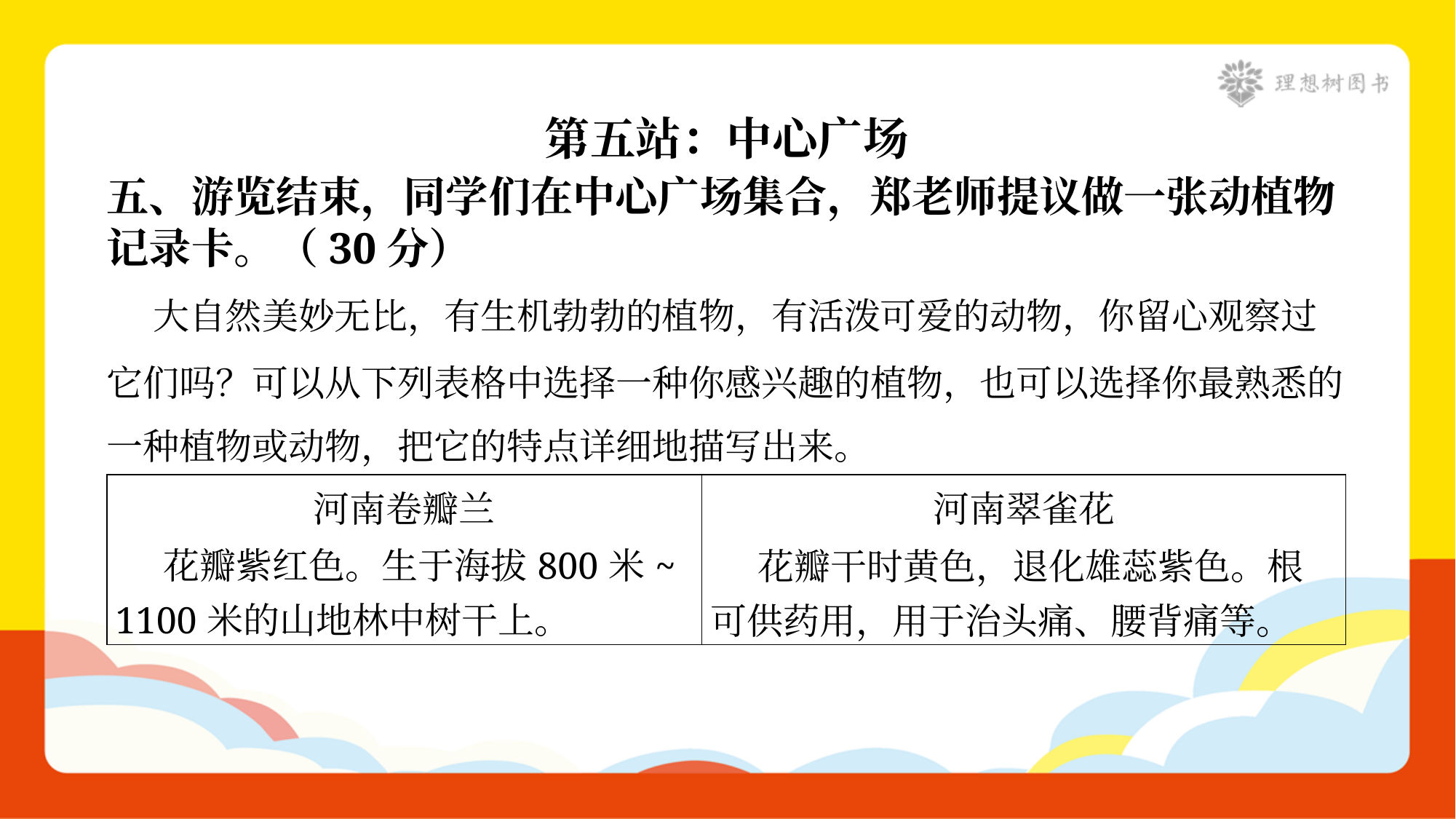

第五站：中心广场
五、游览结束，同学们在中心广场集合，郑老师提议做一张动植物
记录卡。（30分）
    大自然美妙无比，有生机勃勃的植物，有活泼可爱的动物，你留心观察过
它们吗？可以从下列表格中选择一种你感兴趣的植物，也可以选择你最熟悉的
一种植物或动物，把它的特点详细地描写出来。
| 河南卷瓣兰 花瓣紫红色。生于海拔800米~ 1100米的山地林中树干上。 | 河南翠雀花 花瓣干时黄色，退化雄蕊紫色。根 可供药用，用于治头痛、腰背痛等。 |
| --- | --- |